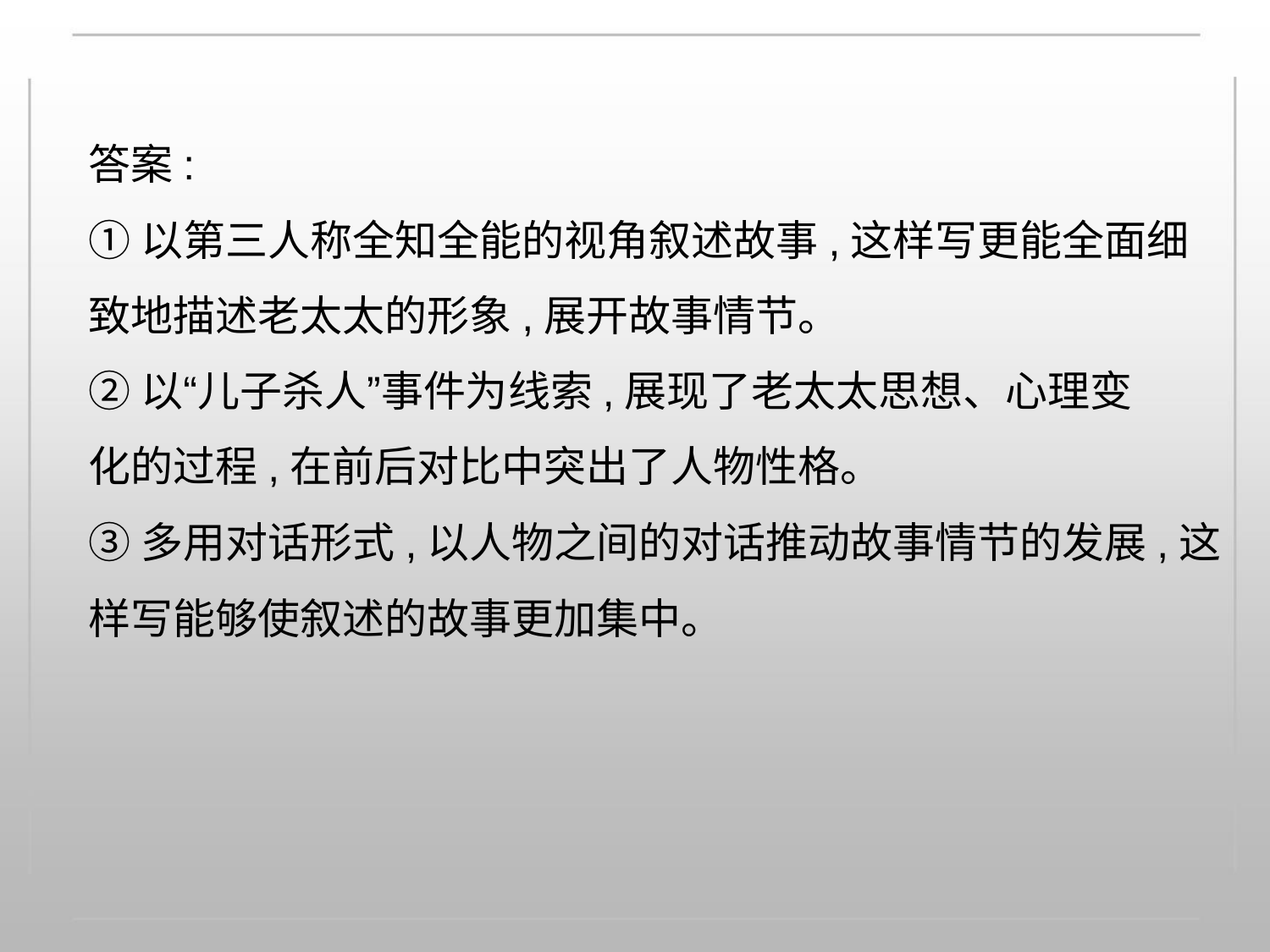

答案:
①以第三人称全知全能的视角叙述故事,这样写更能全面细
致地描述老太太的形象,展开故事情节。
②以“儿子杀人”事件为线索,展现了老太太思想、心理变
化的过程,在前后对比中突出了人物性格。
③多用对话形式,以人物之间的对话推动故事情节的发展,这
样写能够使叙述的故事更加集中。